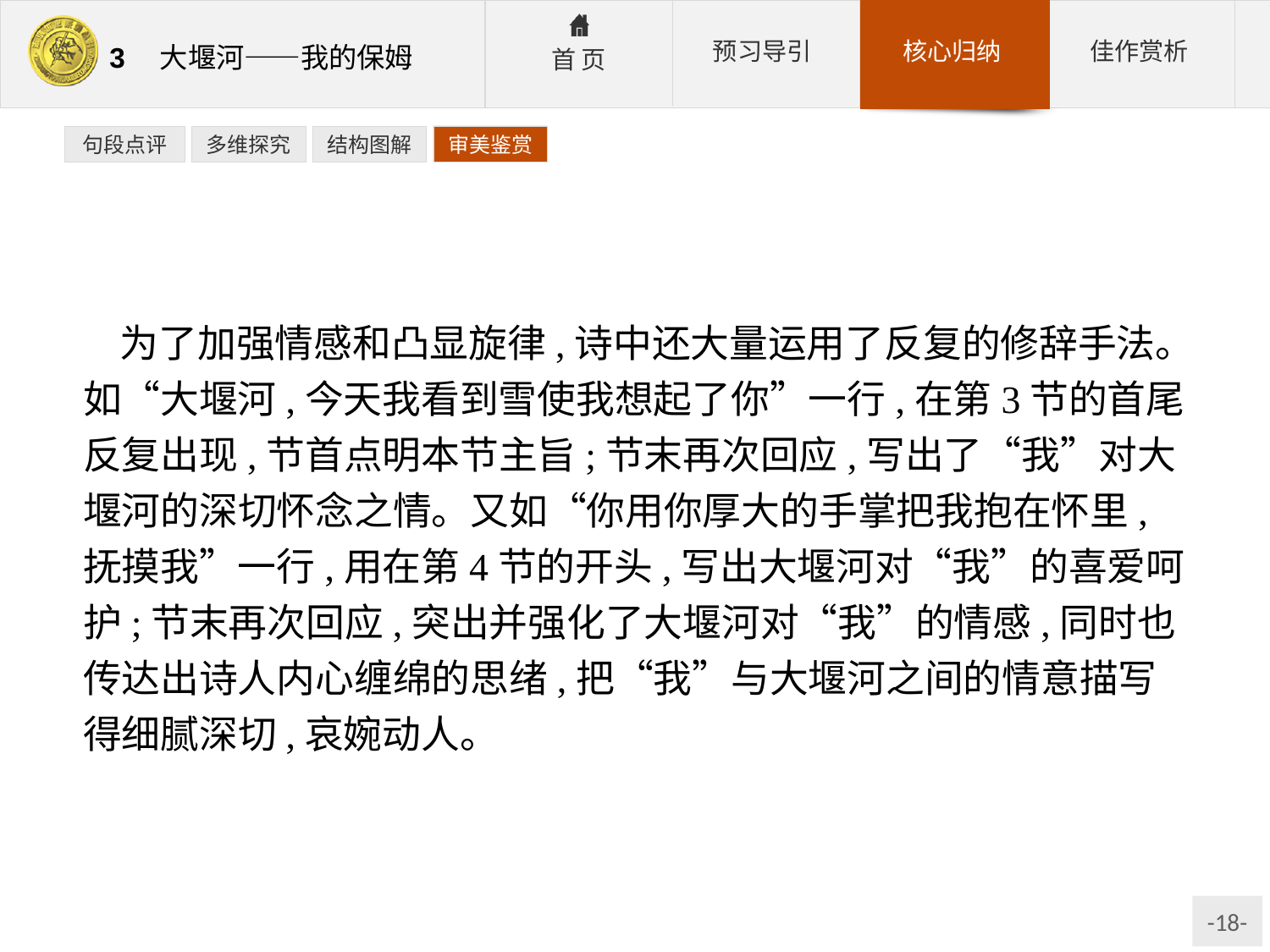

句段点评
多维探究
结构图解
审美鉴赏
为了加强情感和凸显旋律,诗中还大量运用了反复的修辞手法。如“大堰河,今天我看到雪使我想起了你”一行,在第3节的首尾反复出现,节首点明本节主旨;节末再次回应,写出了“我”对大堰河的深切怀念之情。又如“你用你厚大的手掌把我抱在怀里,抚摸我”一行,用在第4节的开头,写出大堰河对“我”的喜爱呵护;节末再次回应,突出并强化了大堰河对“我”的情感,同时也传达出诗人内心缠绵的思绪,把“我”与大堰河之间的情意描写得细腻深切,哀婉动人。